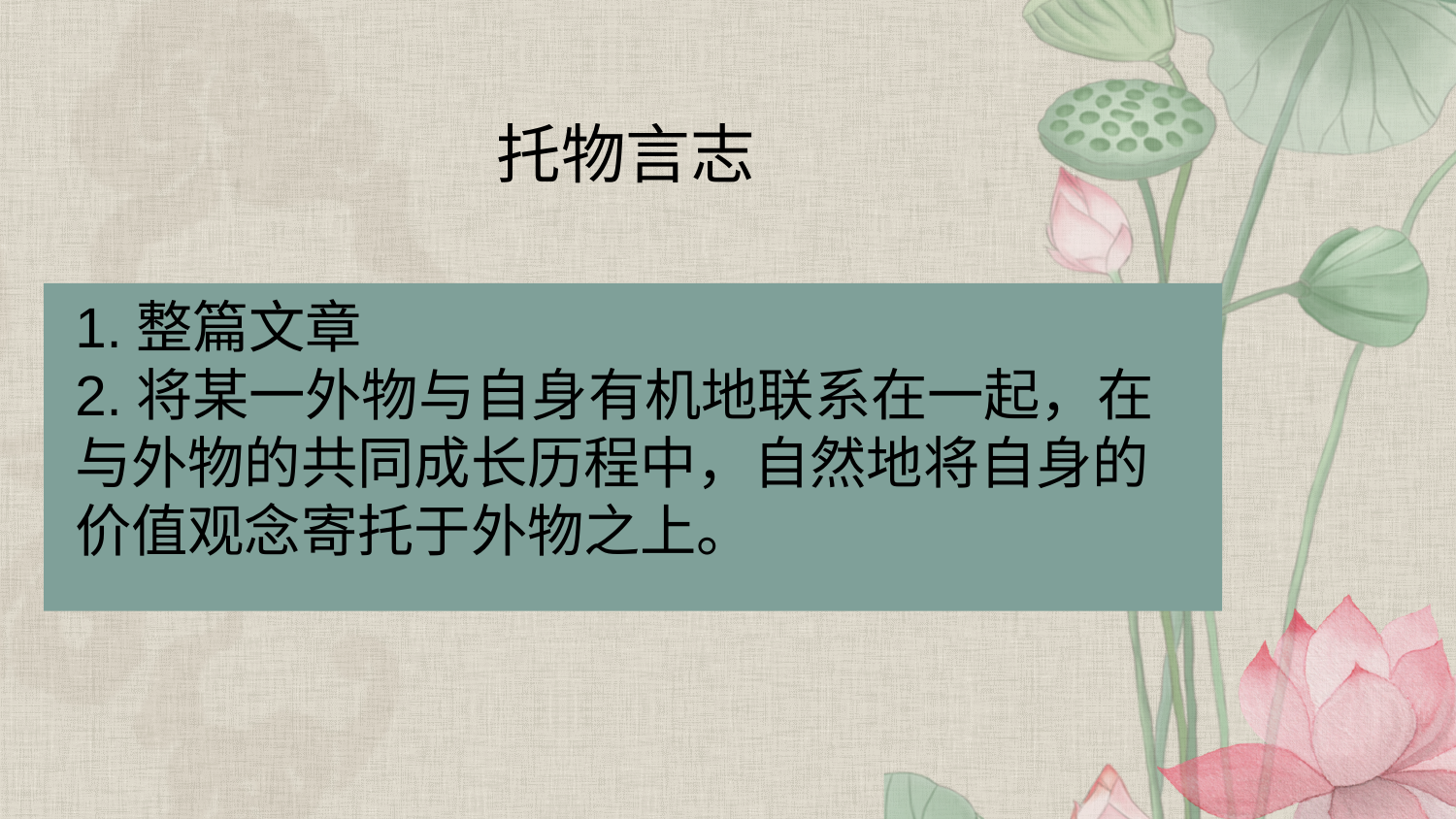

托物言志

1.整篇文章
2.将某一外物与自身有机地联系在一起，在与外物的共同成长历程中，自然地将自身的价值观念寄托于外物之上。